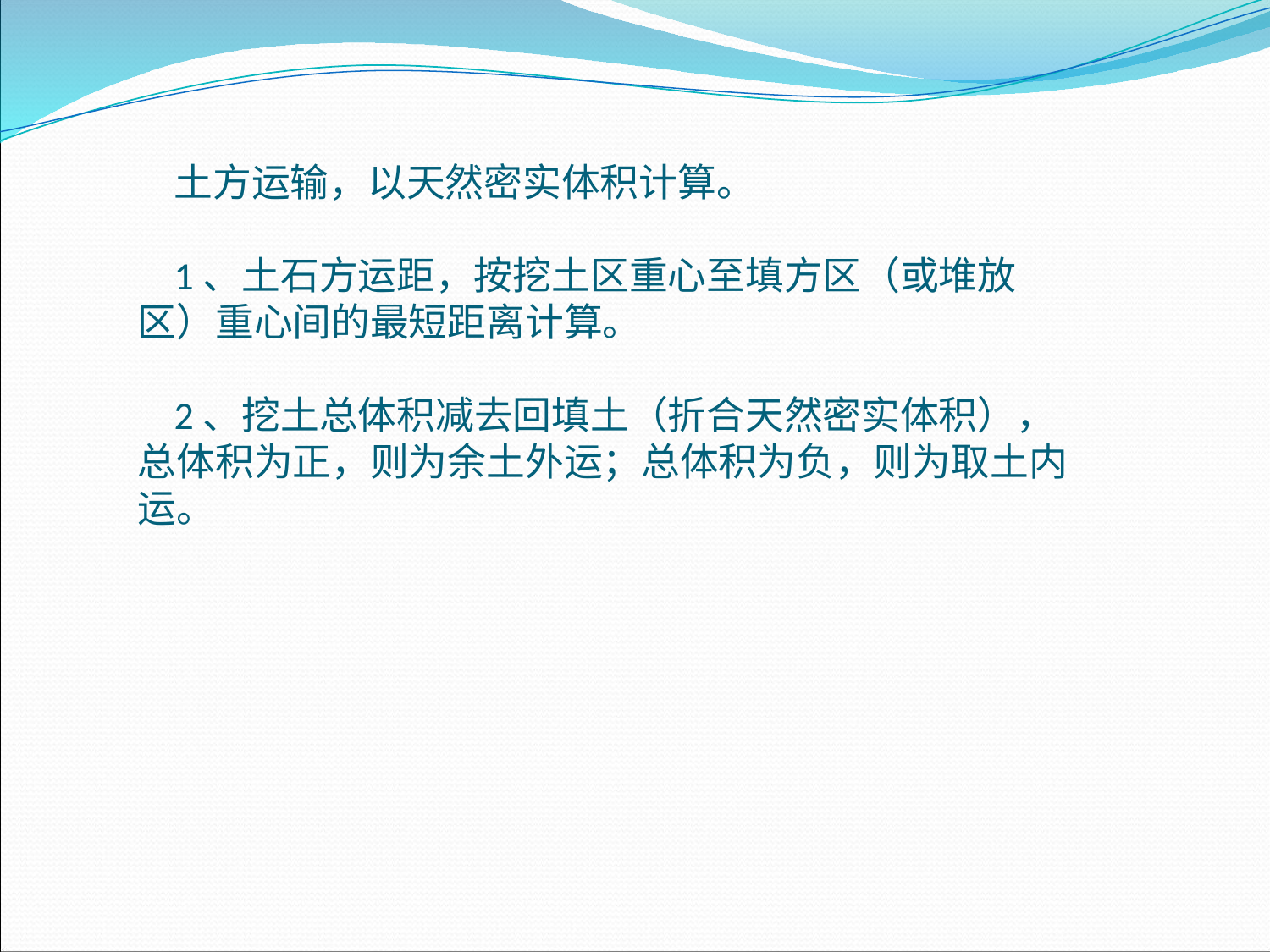

土方运输，以天然密实体积计算。
1、土石方运距，按挖土区重心至填方区（或堆放区）重心间的最短距离计算。
2、挖土总体积减去回填土（折合天然密实体积），总体积为正，则为余土外运；总体积为负，则为取土内运。